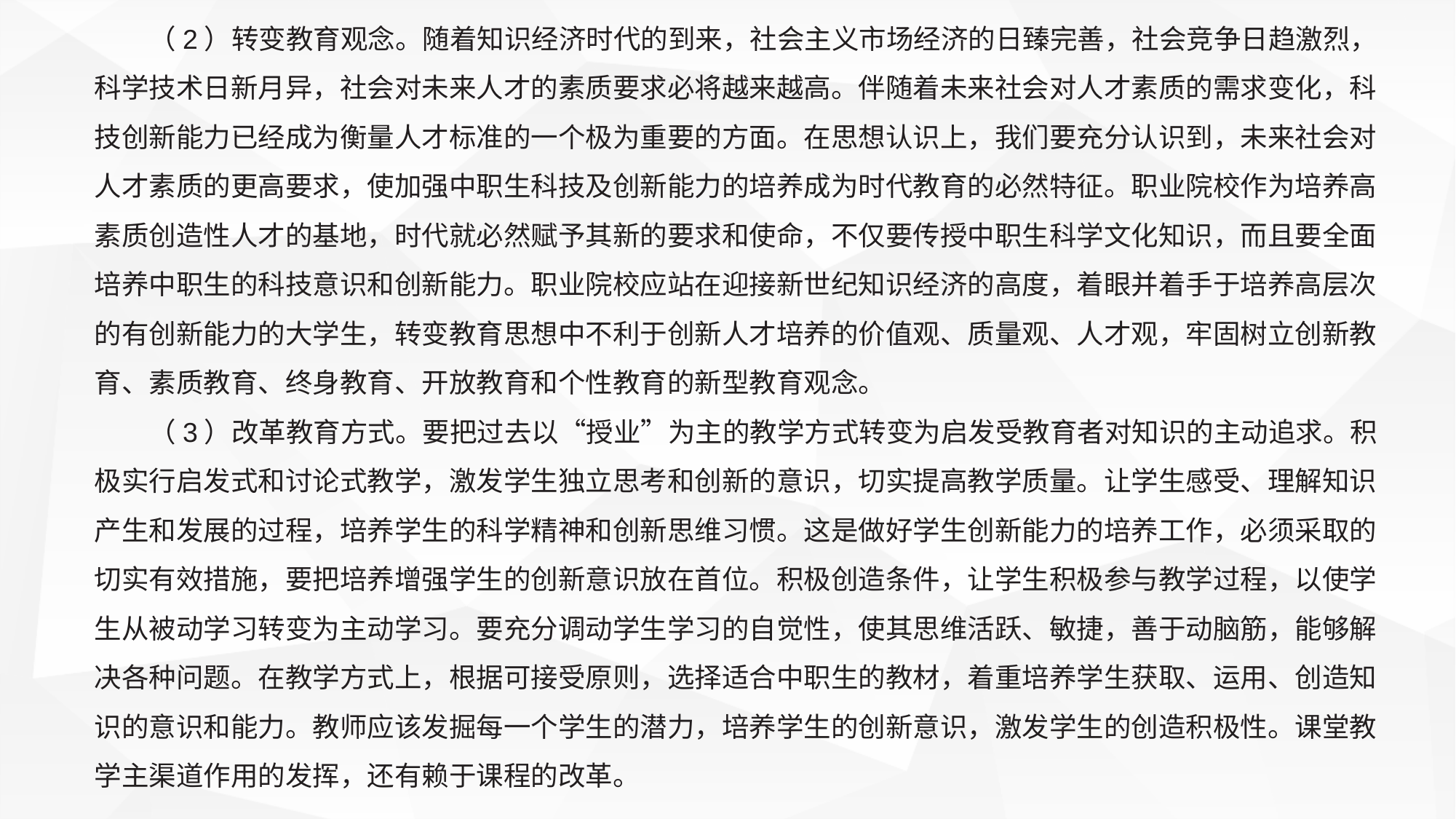

（2）转变教育观念。随着知识经济时代的到来，社会主义市场经济的日臻完善，社会竞争日趋激烈，科学技术日新月异，社会对未来人才的素质要求必将越来越高。伴随着未来社会对人才素质的需求变化，科技创新能力已经成为衡量人才标准的一个极为重要的方面。在思想认识上，我们要充分认识到，未来社会对人才素质的更高要求，使加强中职生科技及创新能力的培养成为时代教育的必然特征。职业院校作为培养高素质创造性人才的基地，时代就必然赋予其新的要求和使命，不仅要传授中职生科学文化知识，而且要全面培养中职生的科技意识和创新能力。职业院校应站在迎接新世纪知识经济的高度，着眼并着手于培养高层次的有创新能力的大学生，转变教育思想中不利于创新人才培养的价值观、质量观、人才观，牢固树立创新教育、素质教育、终身教育、开放教育和个性教育的新型教育观念。
（3）改革教育方式。要把过去以“授业”为主的教学方式转变为启发受教育者对知识的主动追求。积极实行启发式和讨论式教学，激发学生独立思考和创新的意识，切实提高教学质量。让学生感受、理解知识产生和发展的过程，培养学生的科学精神和创新思维习惯。这是做好学生创新能力的培养工作，必须采取的切实有效措施，要把培养增强学生的创新意识放在首位。积极创造条件，让学生积极参与教学过程，以使学生从被动学习转变为主动学习。要充分调动学生学习的自觉性，使其思维活跃、敏捷，善于动脑筋，能够解决各种问题。在教学方式上，根据可接受原则，选择适合中职生的教材，着重培养学生获取、运用、创造知识的意识和能力。教师应该发掘每一个学生的潜力，培养学生的创新意识，激发学生的创造积极性。课堂教学主渠道作用的发挥，还有赖于课程的改革。